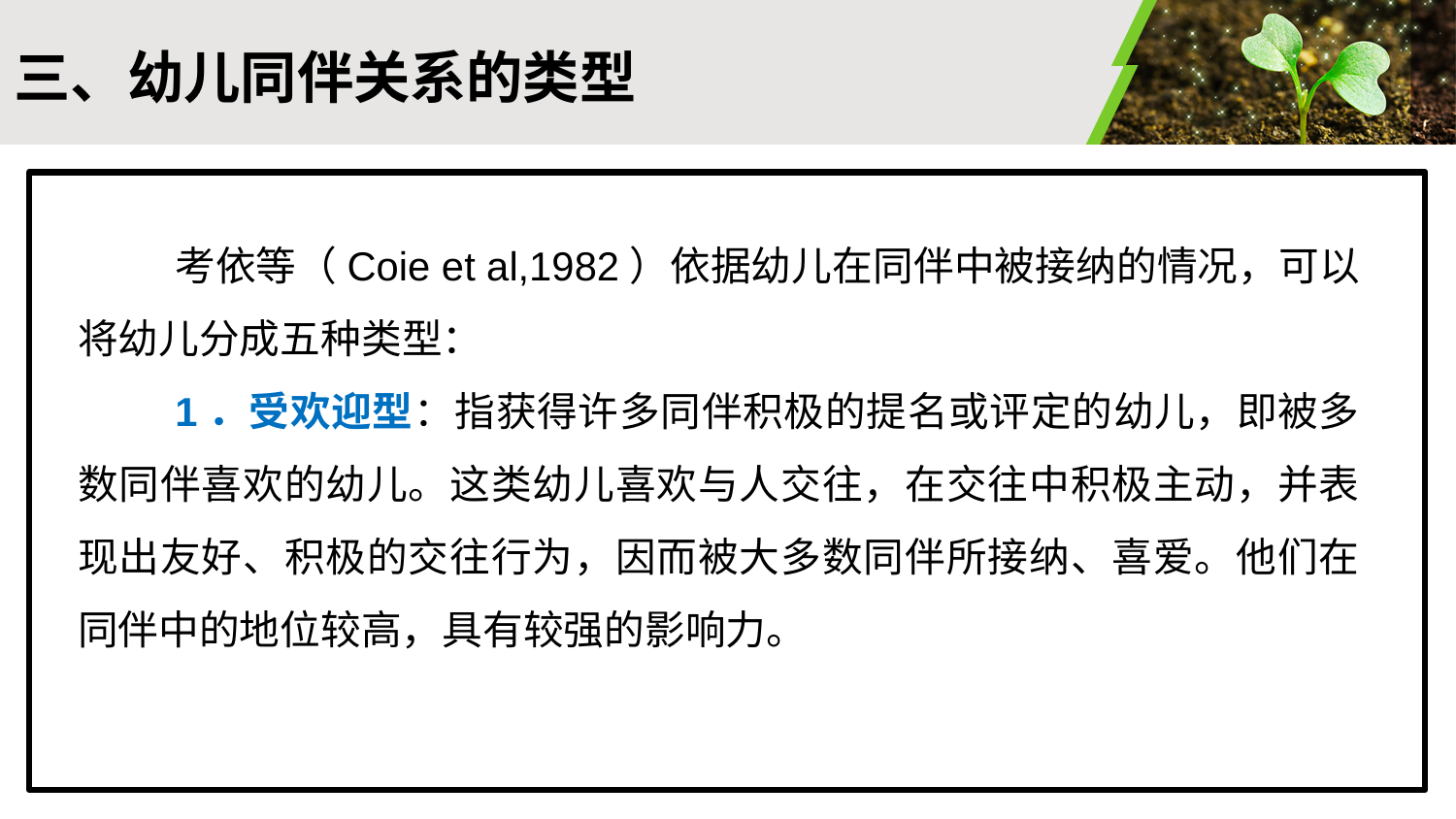

#
三、幼儿同伴关系的类型

考依等（Coie et al,1982）依据幼儿在同伴中被接纳的情况，可以将幼儿分成五种类型：
1．受欢迎型：指获得许多同伴积极的提名或评定的幼儿，即被多数同伴喜欢的幼儿。这类幼儿喜欢与人交往，在交往中积极主动，并表现出友好、积极的交往行为，因而被大多数同伴所接纳、喜爱。他们在同伴中的地位较高，具有较强的影响力。